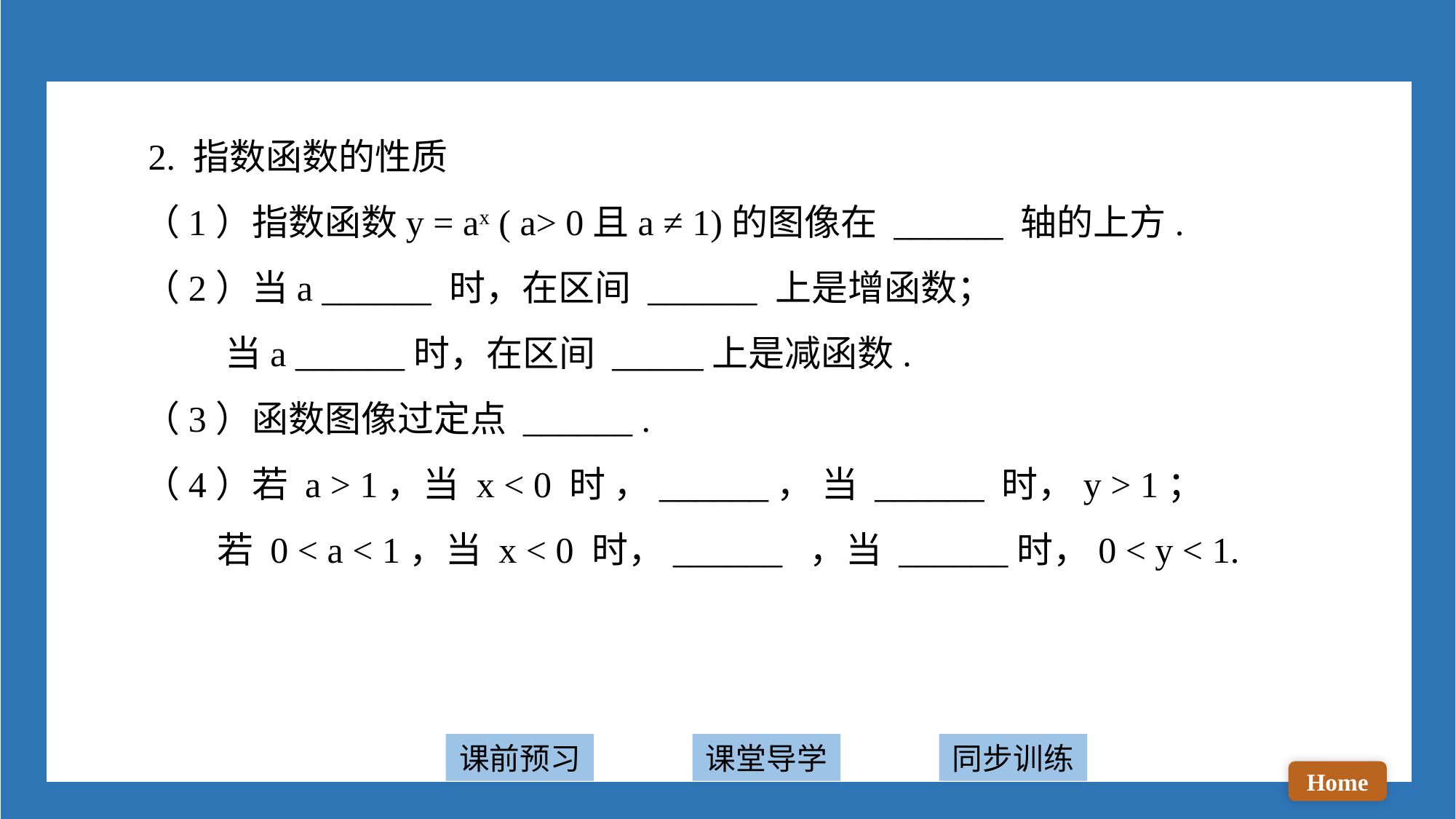

2. 指数函数的性质
     （1）指数函数y = ax ( a> 0且a ≠ 1)的图像在 ______ 轴的上方.
     （2）当a ______ 时，在区间 ______ 上是增函数；
               当a ______时，在区间 _____上是减函数.
     （3）函数图像过定点 ______ .
     （4）若 a > 1，当 x < 0 时 ，______， 当 ______ 时，y > 1；
              若 0 < a < 1，当 x < 0 时，______  ，当 ______时，0 < y < 1.